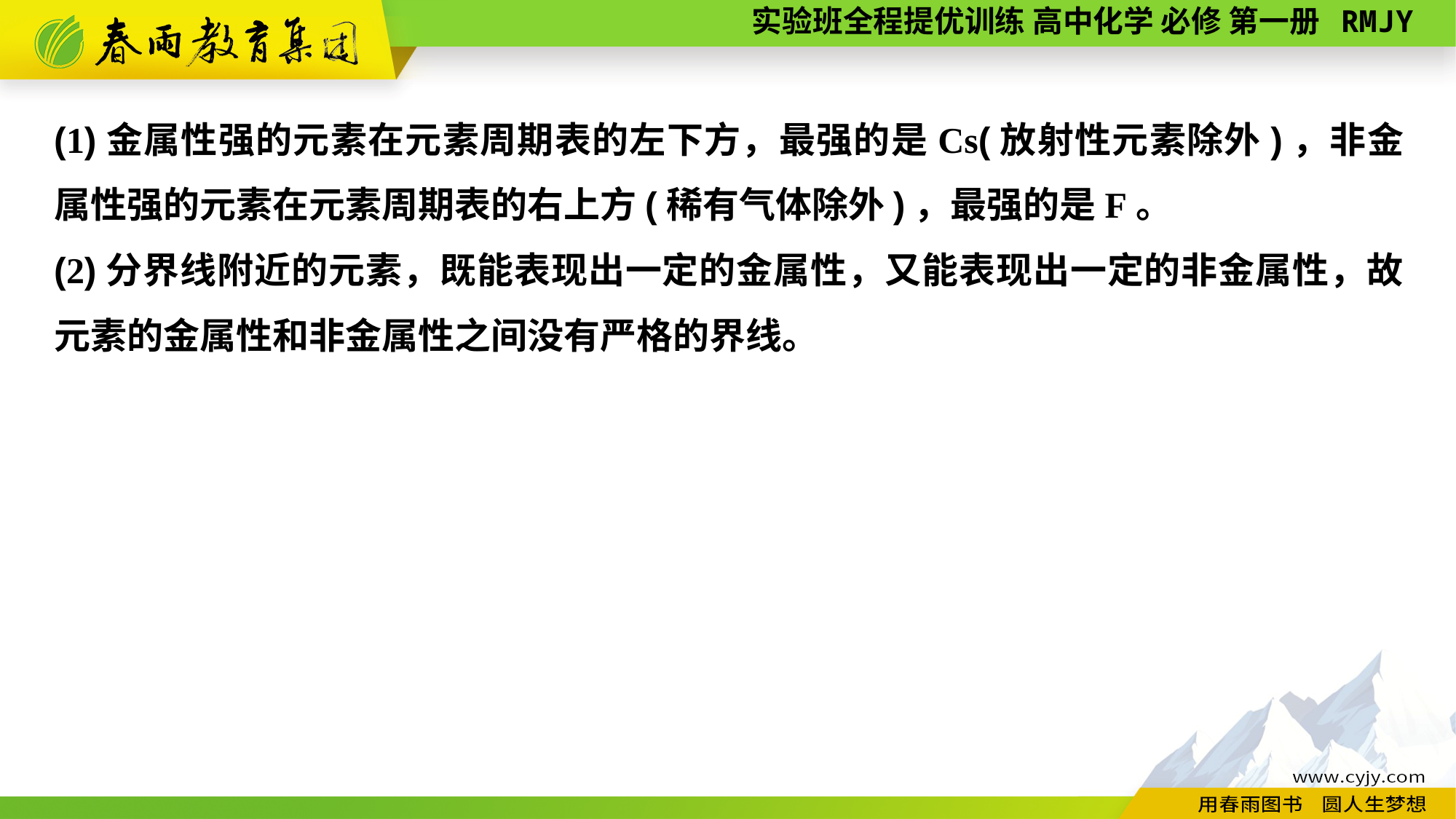

(1)金属性强的元素在元素周期表的左下方，最强的是Cs(放射性元素除外)，非金属性强的元素在元素周期表的右上方(稀有气体除外)，最强的是F。
(2)分界线附近的元素，既能表现出一定的金属性，又能表现出一定的非金属性，故元素的金属性和非金属性之间没有严格的界线。